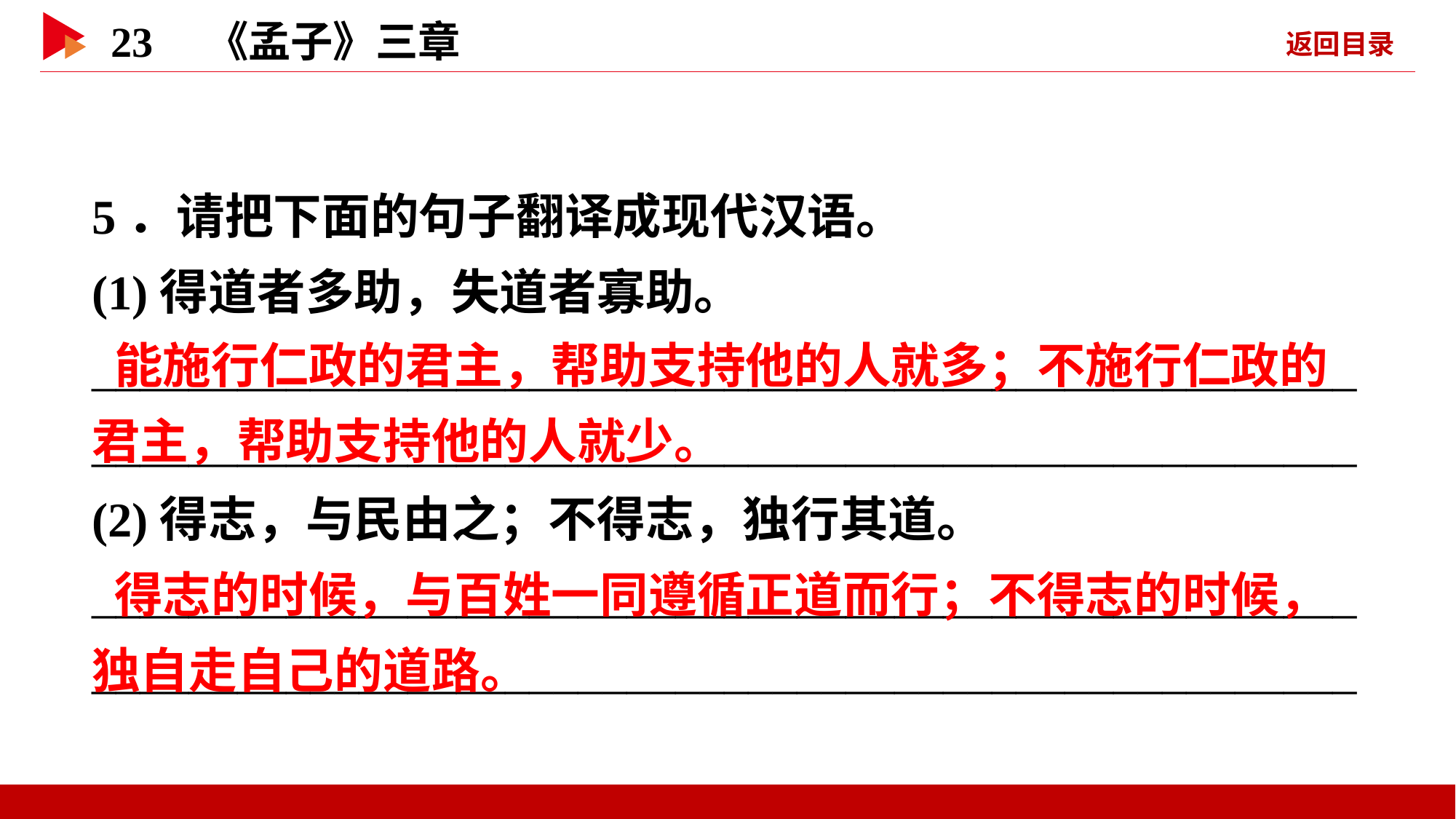

5．请把下面的句子翻译成现代汉语。
(1)得道者多助，失道者寡助。
________________________________________________________________________________________________________
(2)得志，与民由之；不得志，独行其道。
________________________________________________________________________________________________________
 能施行仁政的君主，帮助支持他的人就多；不施行仁政的君主，帮助支持他的人就少。
 得志的时候，与百姓一同遵循正道而行；不得志的时候，独自走自己的道路。